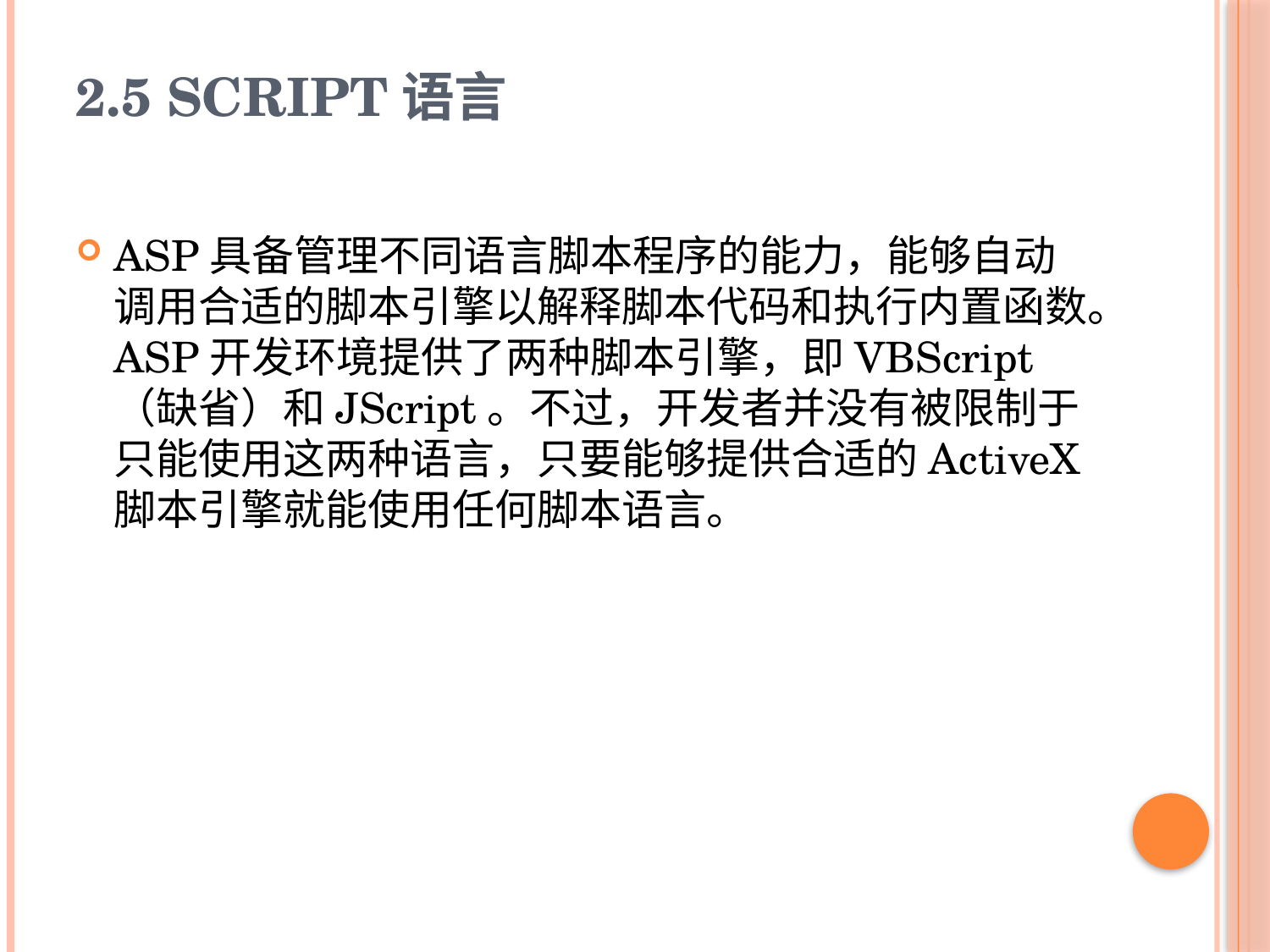

# 2.5 Script语言
ASP具备管理不同语言脚本程序的能力，能够自动调用合适的脚本引擎以解释脚本代码和执行内置函数。ASP开发环境提供了两种脚本引擎，即VBScript（缺省）和JScript。不过，开发者并没有被限制于只能使用这两种语言，只要能够提供合适的ActiveX脚本引擎就能使用任何脚本语言。